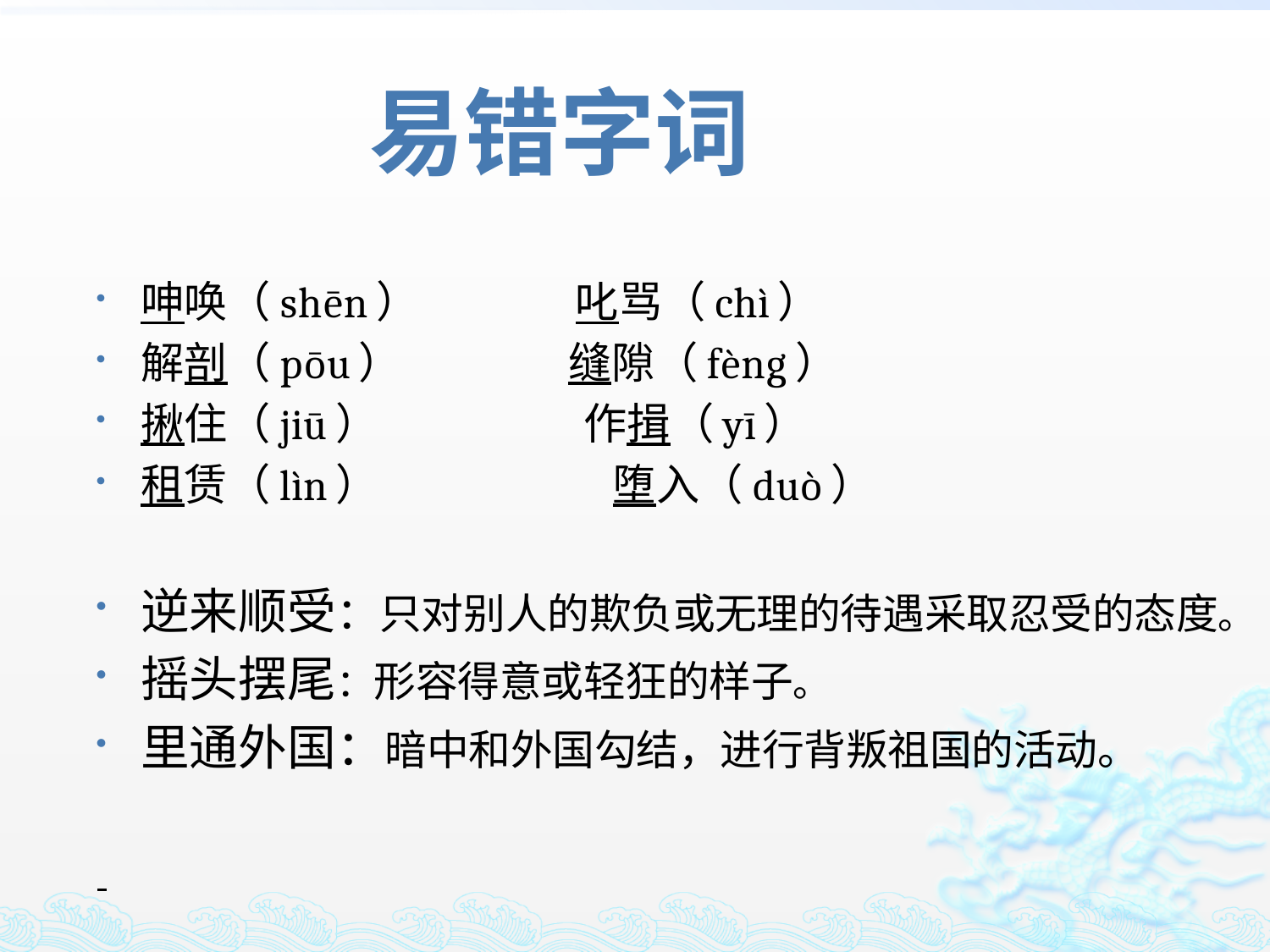

#
易错字词
呻唤（shēn）                叱骂（chì）
解剖（pōu）                 缝隙（fèng）
揪住（jiū）                     作揖（yī）
租赁（lìn）                        堕入（duò）

逆来顺受：只对别人的欺负或无理的待遇采取忍受的态度。
摇头摆尾：形容得意或轻狂的样子。
里通外国：暗中和外国勾结，进行背叛祖国的活动。